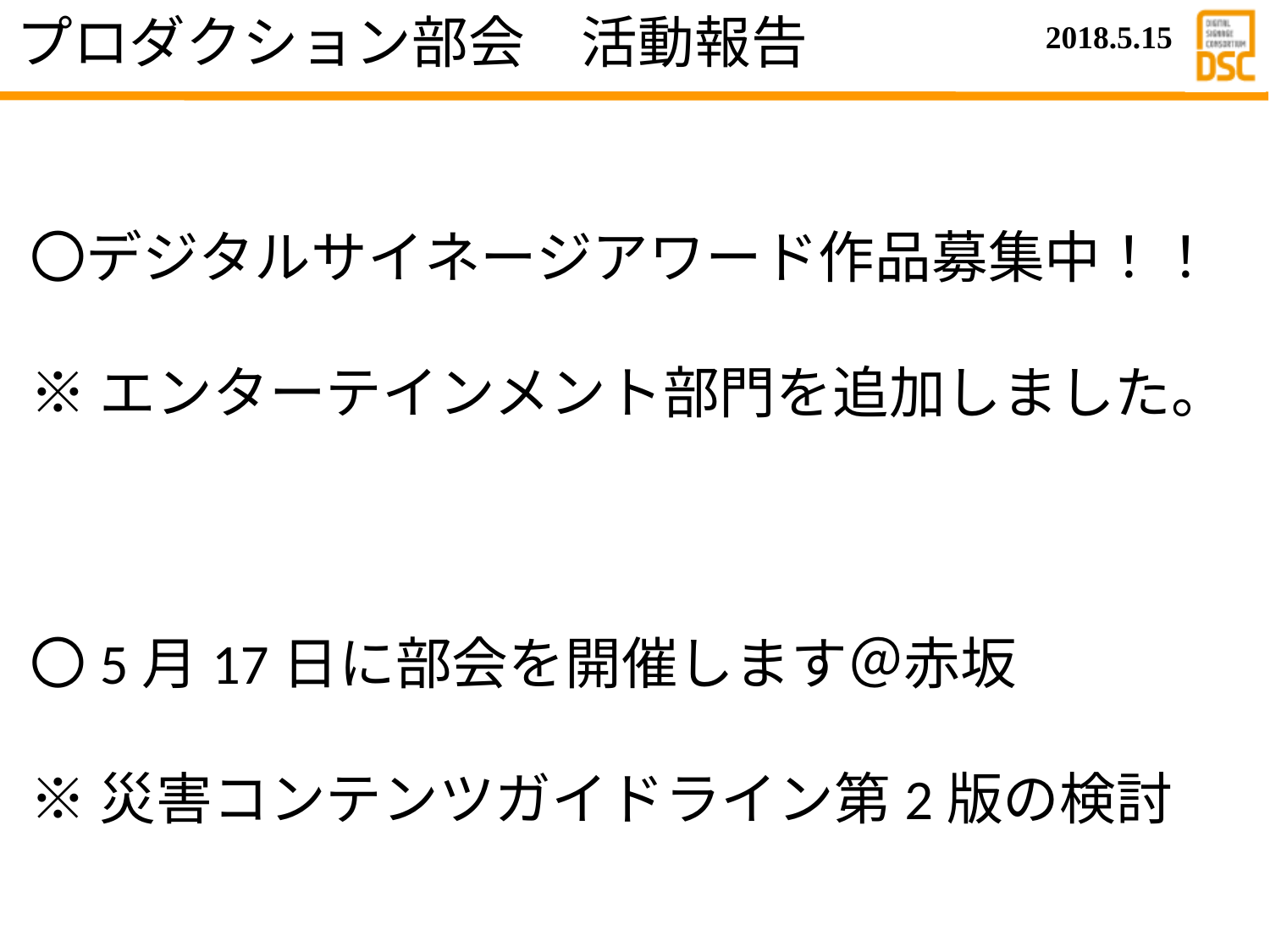

プロダクション部会　活動報告
2018.5.15
〇デジタルサイネージアワード作品募集中！！
※エンターテインメント部門を追加しました。

〇5月17日に部会を開催します＠赤坂
※災害コンテンツガイドライン第2版の検討